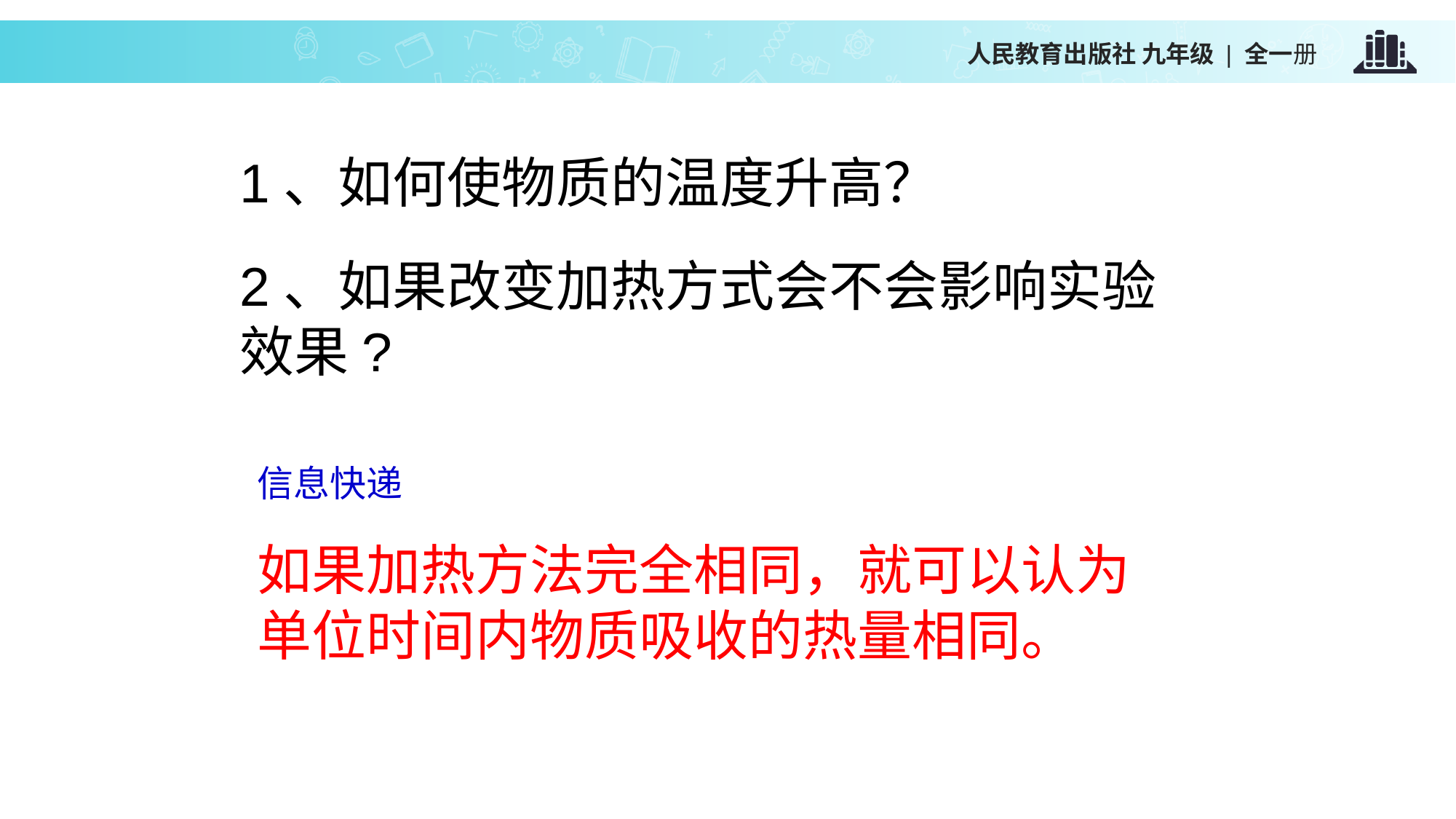

1、如何使物质的温度升高？
2、如果改变加热方式会不会影响实验效果?
信息快递
如果加热方法完全相同，就可以认为单位时间内物质吸收的热量相同。